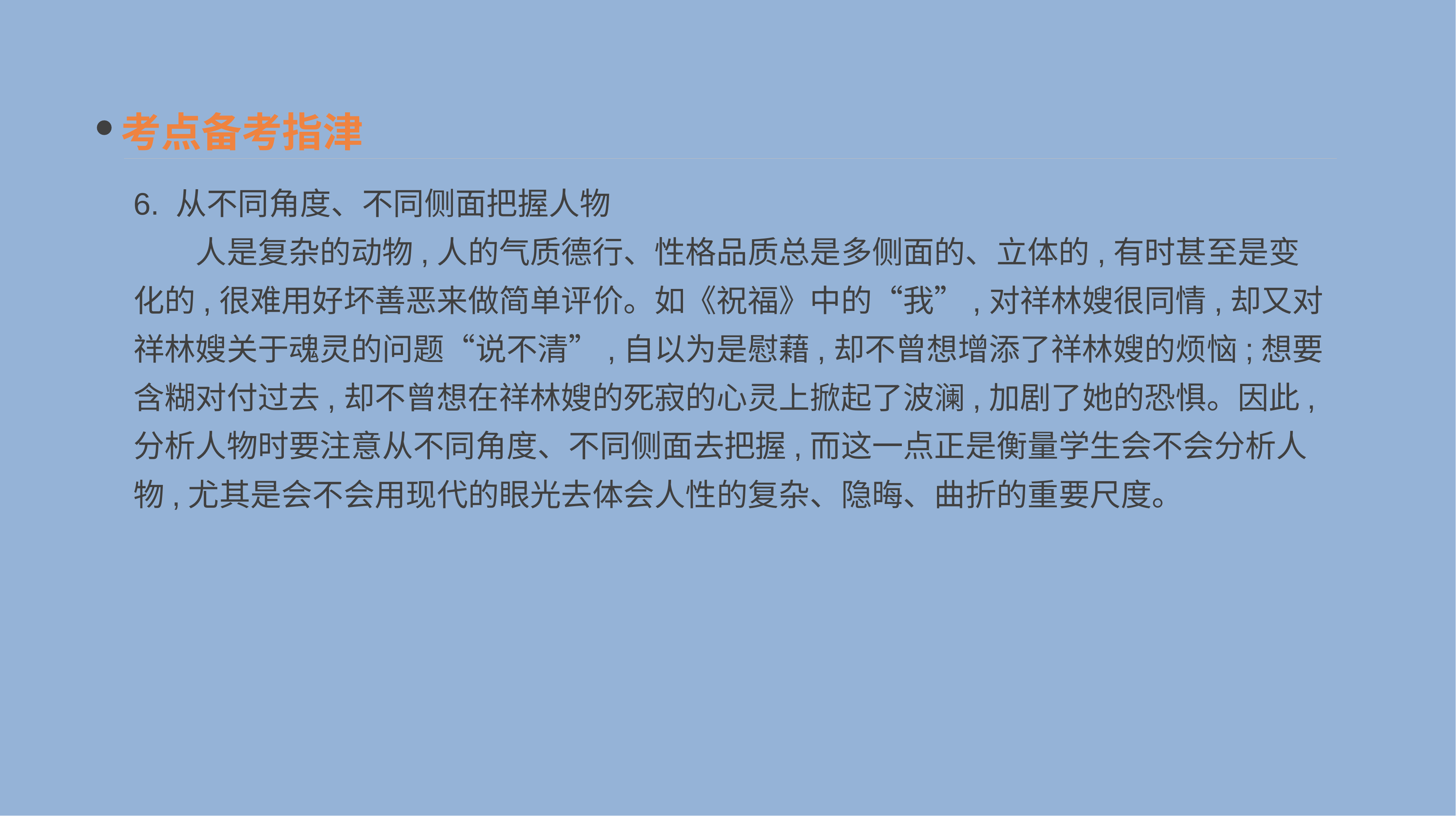

考点备考指津

6. 从不同角度、不同侧面把握人物
　　人是复杂的动物,人的气质德行、性格品质总是多侧面的、立体的,有时甚至是变化的,很难用好坏善恶来做简单评价。如《祝福》中的“我”,对祥林嫂很同情,却又对祥林嫂关于魂灵的问题“说不清”,自以为是慰藉,却不曾想增添了祥林嫂的烦恼;想要含糊对付过去,却不曾想在祥林嫂的死寂的心灵上掀起了波澜,加剧了她的恐惧。因此,分析人物时要注意从不同角度、不同侧面去把握,而这一点正是衡量学生会不会分析人物,尤其是会不会用现代的眼光去体会人性的复杂、隐晦、曲折的重要尺度。